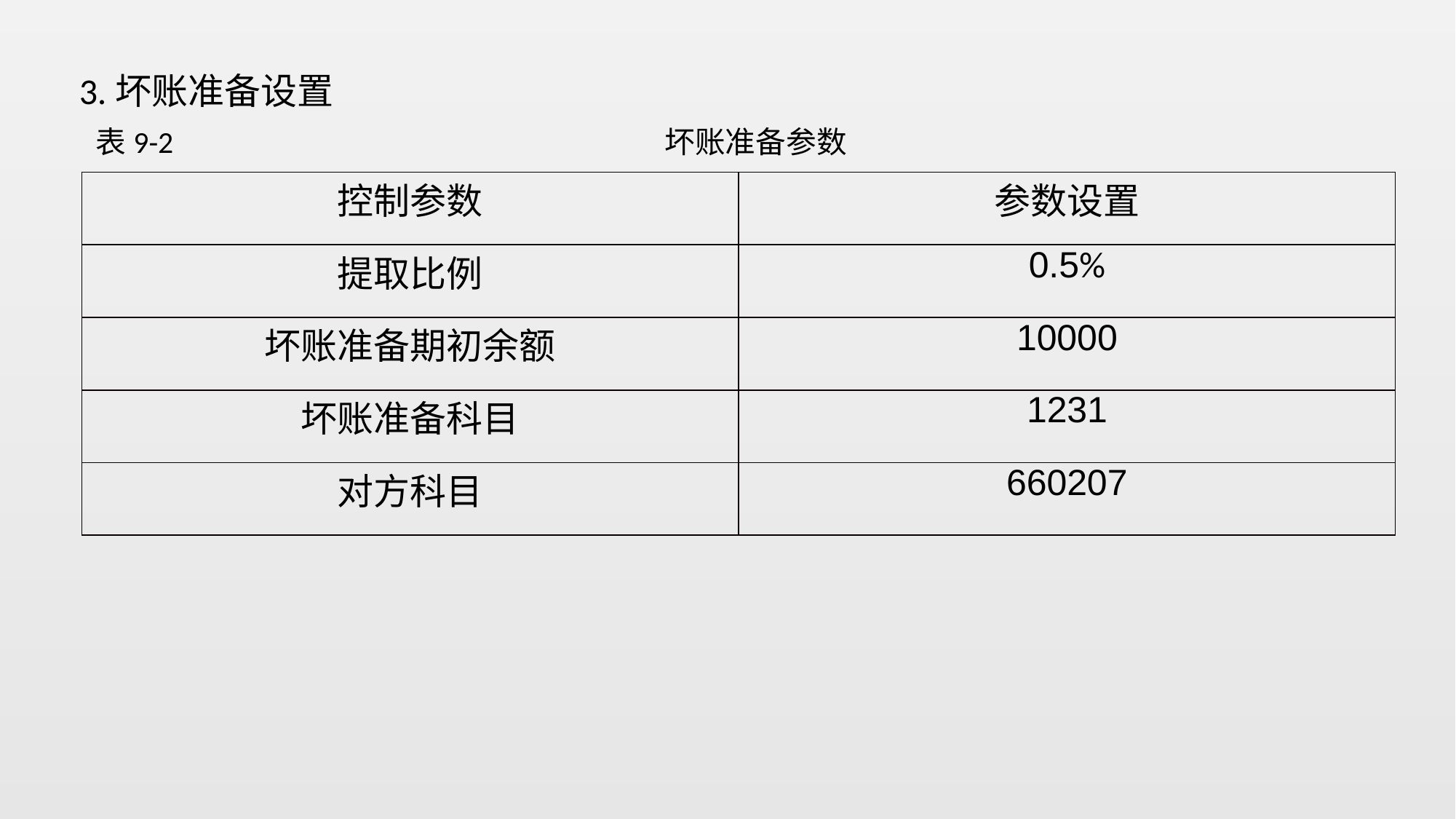

3.坏账准备设置
表9-2                                                                      坏账准备参数
| 控制参数 | 参数设置 |
| --- | --- |
| 提取比例 | 0.5% |
| 坏账准备期初余额 | 10000 |
| 坏账准备科目 | 1231 |
| 对方科目 | 660207 |